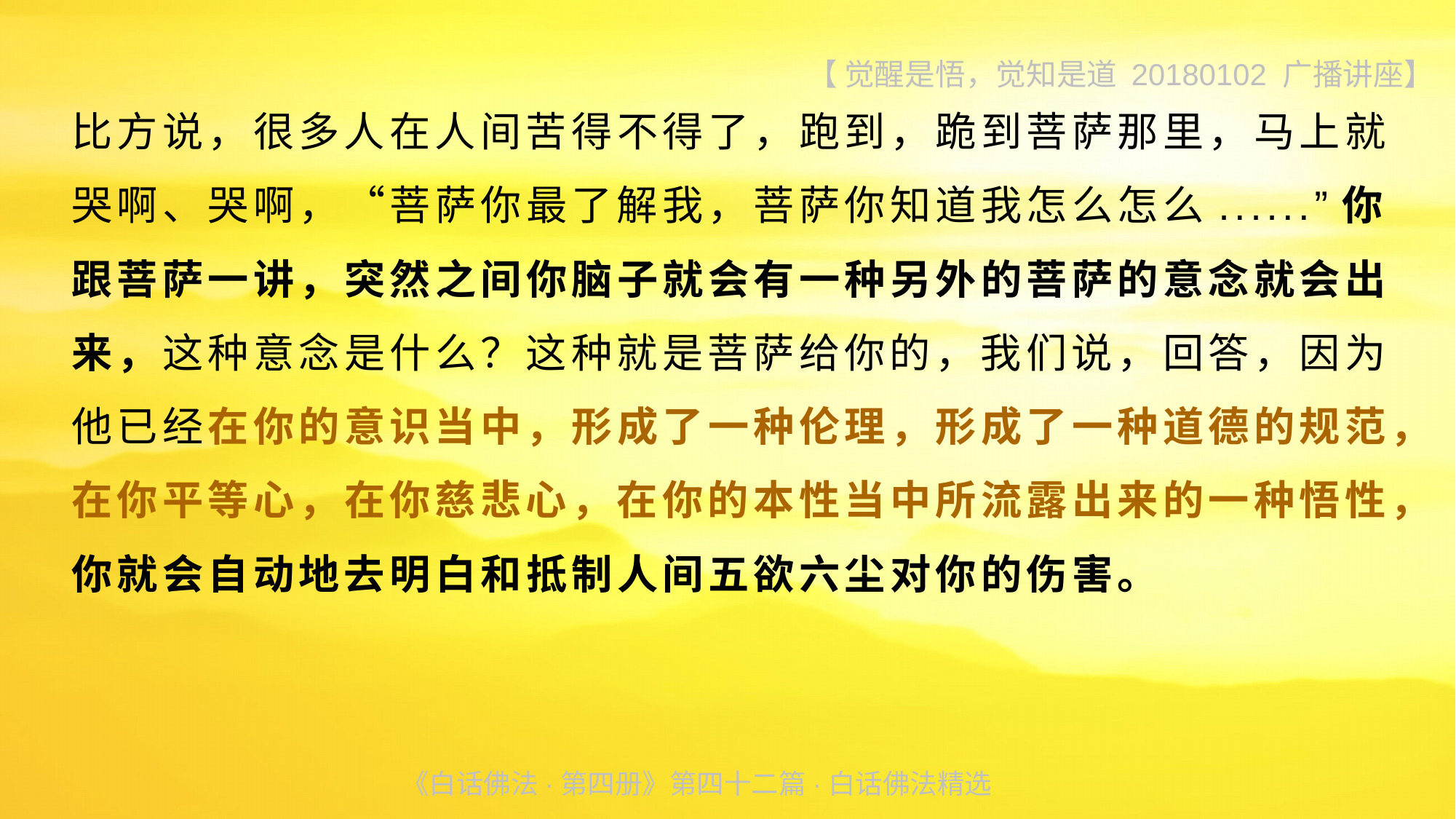

【 觉醒是悟，觉知是道 20180102 广播讲座】
比方说，很多人在人间苦得不得了，跑到，跪到菩萨那里，马上就哭啊、哭啊，“菩萨你最了解我，菩萨你知道我怎么怎么......”你跟菩萨一讲，突然之间你脑子就会有一种另外的菩萨的意念就会出来，这种意念是什么？这种就是菩萨给你的，我们说，回答，因为他已经在你的意识当中，形成了一种伦理，形成了一种道德的规范，在你平等心，在你慈悲心，在你的本性当中所流露出来的一种悟性，你就会自动地去明白和抵制人间五欲六尘对你的伤害。

《白话佛法·第四册》第四十二篇·白话佛法精选